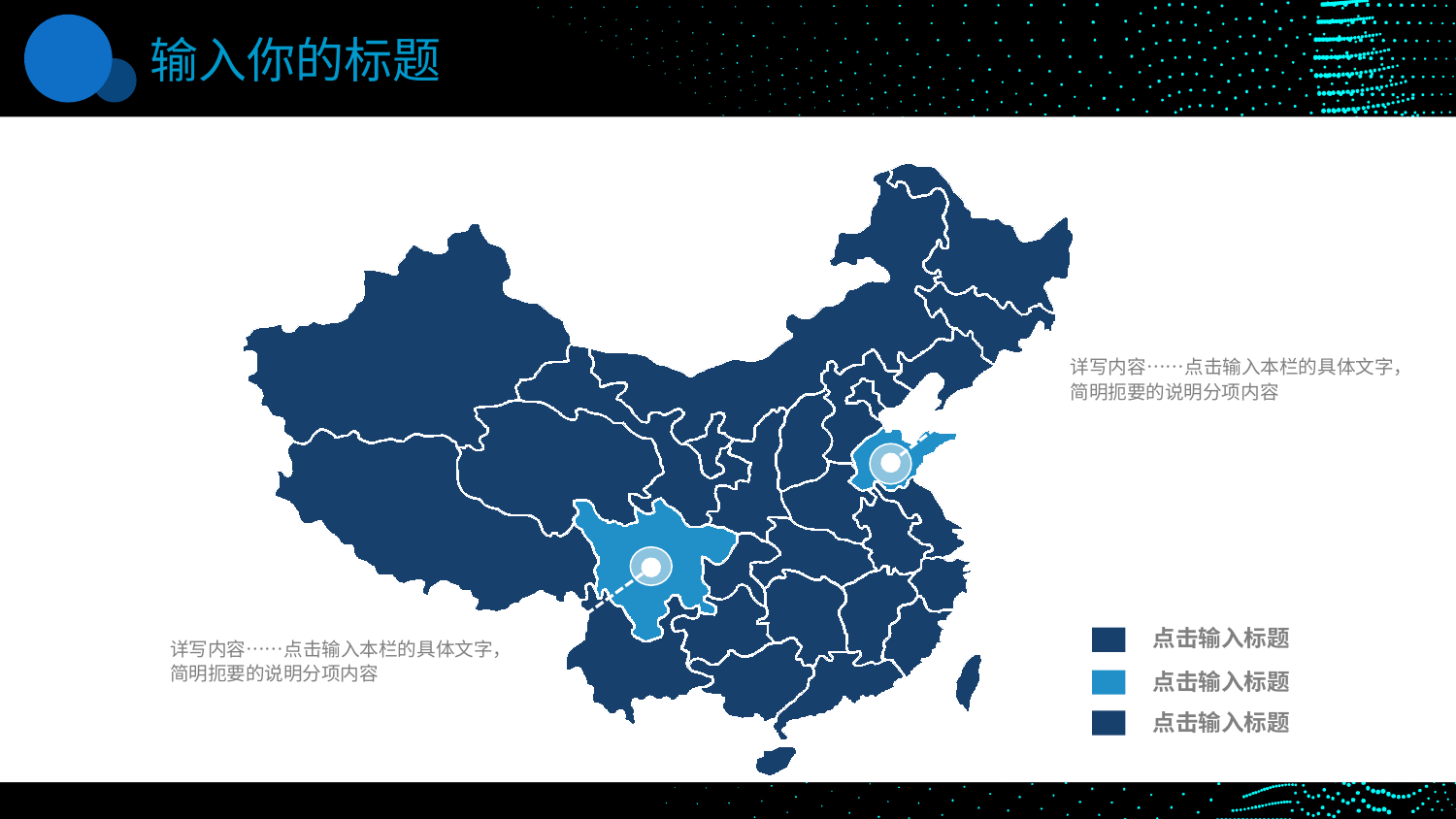

输入你的标题

详写内容……点击输入本栏的具体文字，简明扼要的说明分项内容

点击输入标题

详写内容……点击输入本栏的具体文字，简明扼要的说明分项内容
点击输入标题

点击输入标题